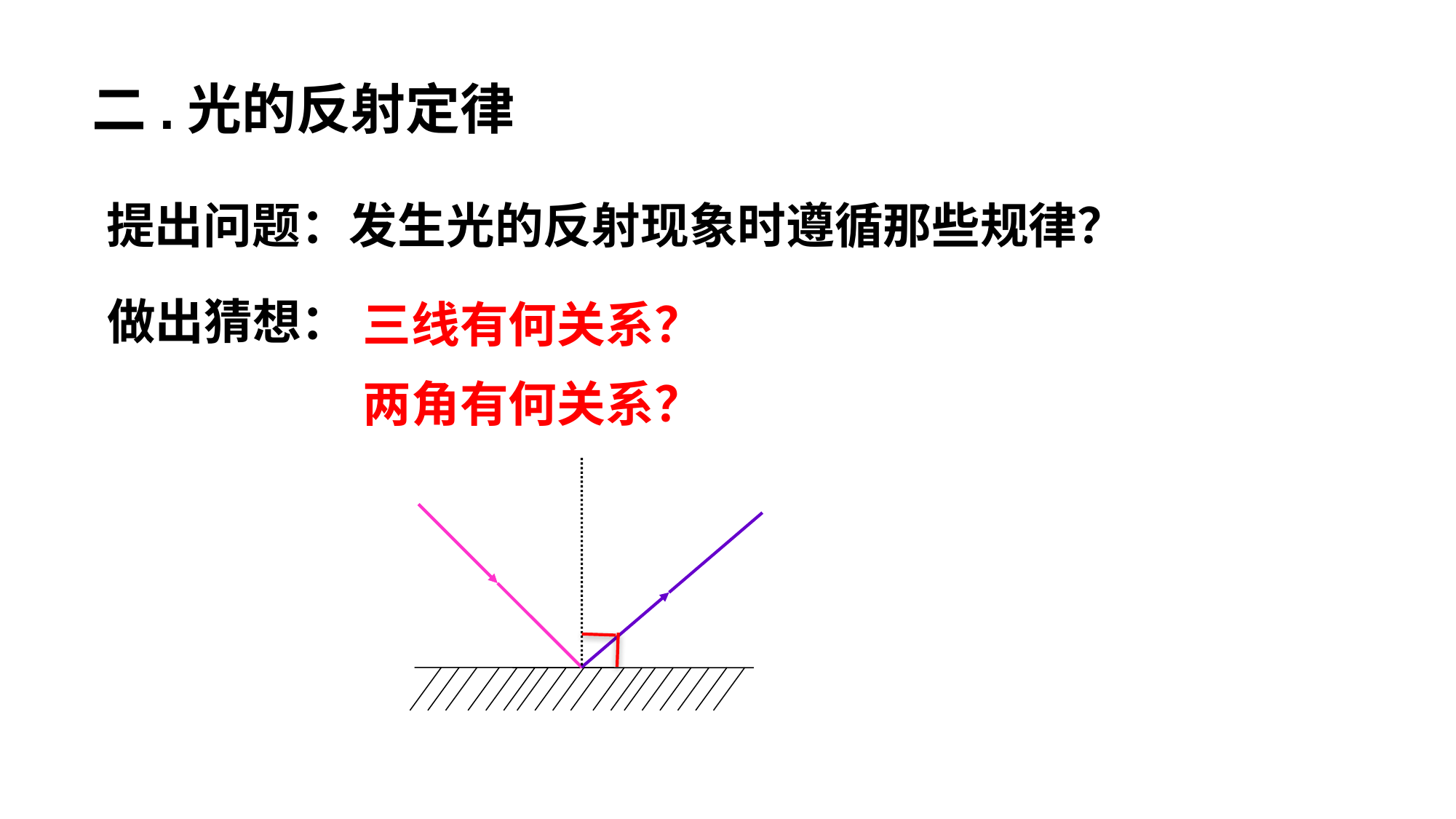

二.光的反射定律
提出问题：发生光的反射现象时遵循那些规律？
做出猜想：
三线有何关系？
两角有何关系？